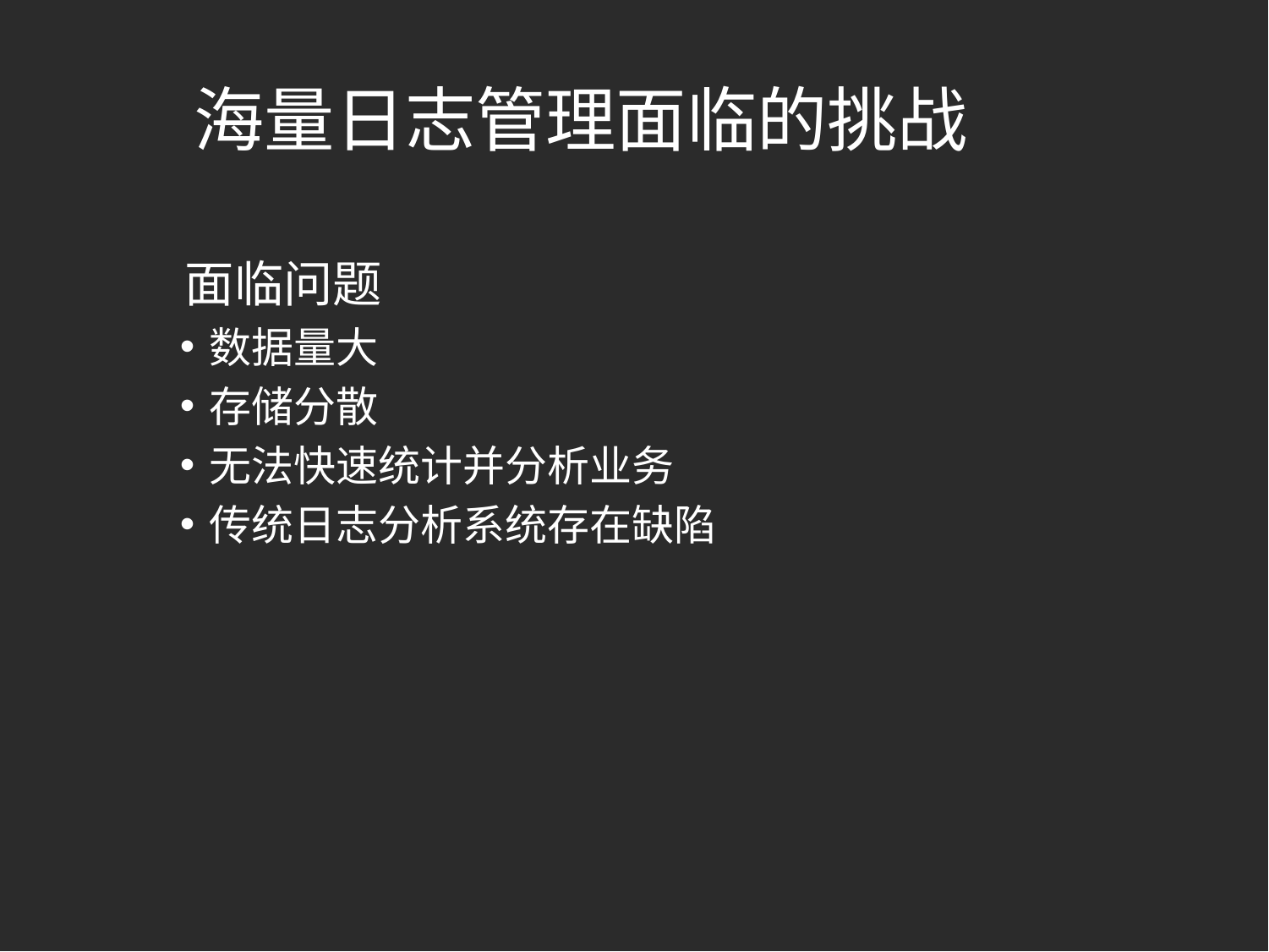

# 海量日志管理面临的挑战
面临问题
数据量大
存储分散
无法快速统计并分析业务
传统日志分析系统存在缺陷